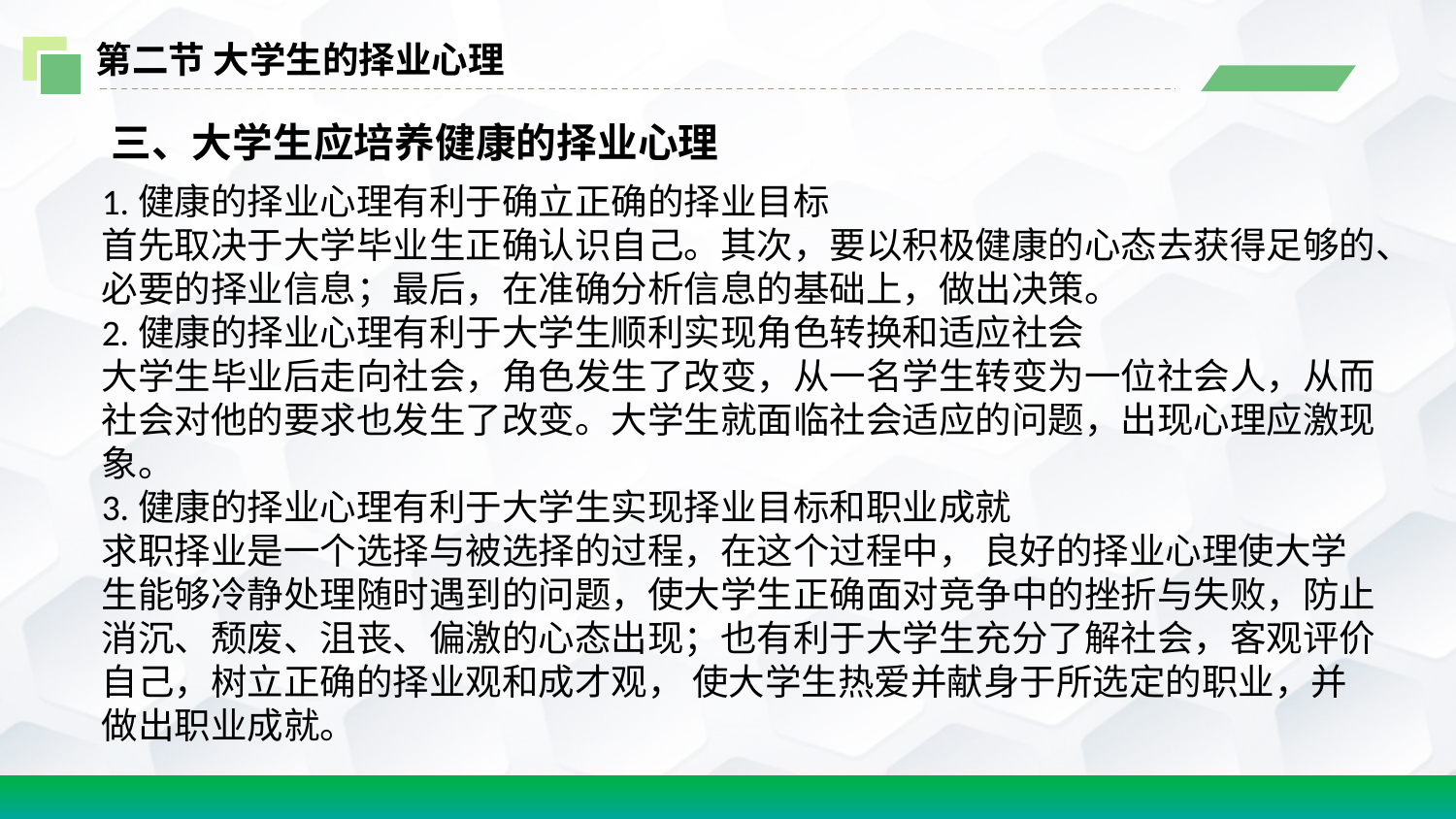

第二节 大学生的择业心理
 三、大学生应培养健康的择业心理
1.健康的择业心理有利于确立正确的择业目标
首先取决于大学毕业生正确认识自己。其次，要以积极健康的心态去获得足够的、必要的择业信息；最后，在准确分析信息的基础上，做出决策。
2.健康的择业心理有利于大学生顺利实现角色转换和适应社会
大学生毕业后走向社会，角色发生了改变，从一名学生转变为一位社会人，从而社会对他的要求也发生了改变。大学生就面临社会适应的问题，出现心理应激现象。
3.健康的择业心理有利于大学生实现择业目标和职业成就
求职择业是一个选择与被选择的过程，在这个过程中， 良好的择业心理使大学生能够冷静处理随时遇到的问题，使大学生正确面对竞争中的挫折与失败，防止消沉、颓废、沮丧、偏激的心态出现；也有利于大学生充分了解社会，客观评价自己，树立正确的择业观和成才观， 使大学生热爱并献身于所选定的职业，并做出职业成就。